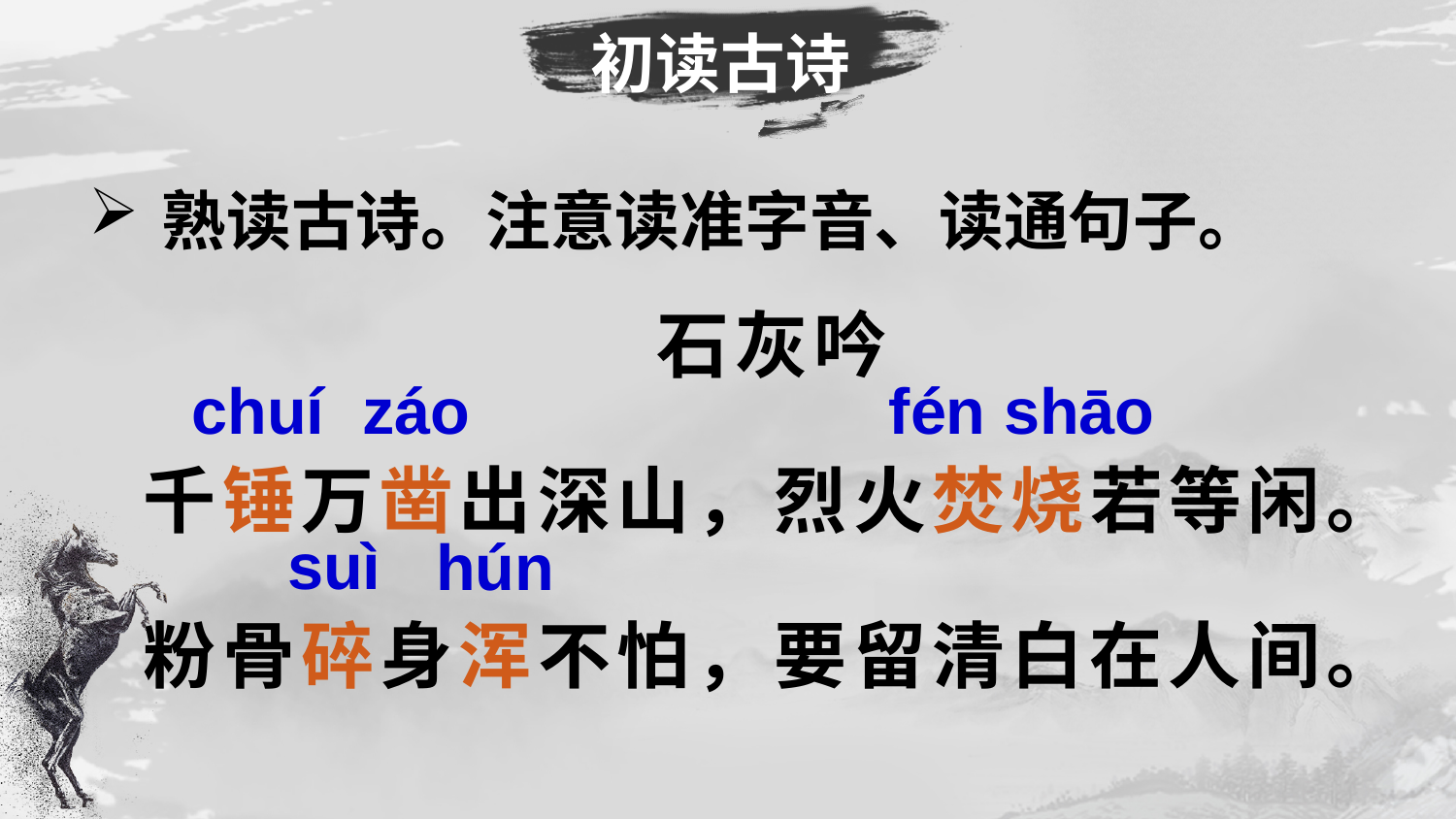

初读古诗
熟读古诗。注意读准字音、读通句子。
石灰吟
千锤万凿出深山，烈火焚烧若等闲。
粉骨碎身浑不怕，要留清白在人间。
fén shāo
chuí
záo
suì
hún